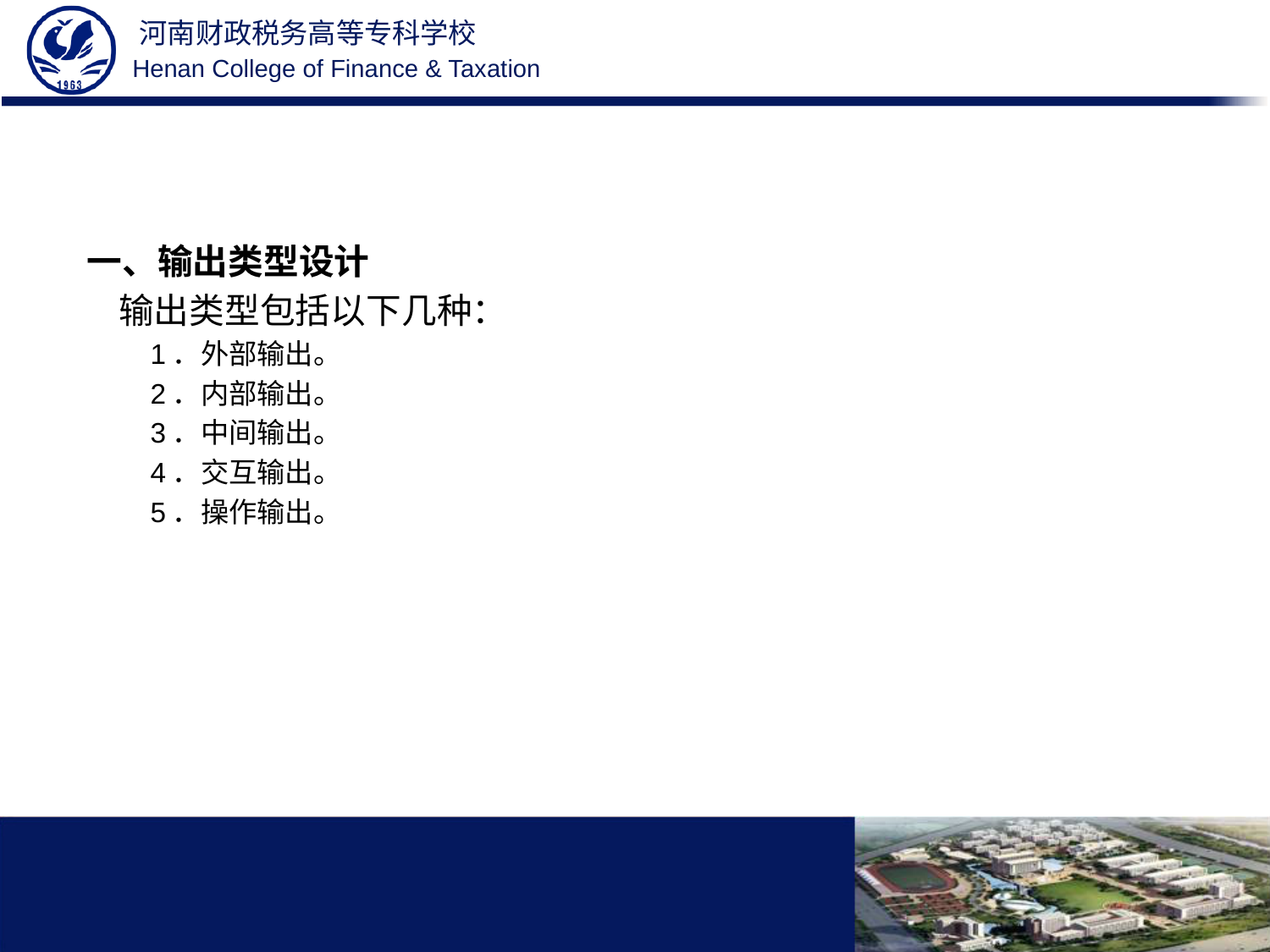

#
一、输出类型设计
   输出类型包括以下几种：
1．外部输出。
2．内部输出。
3．中间输出。
4．交互输出。
5．操作输出。